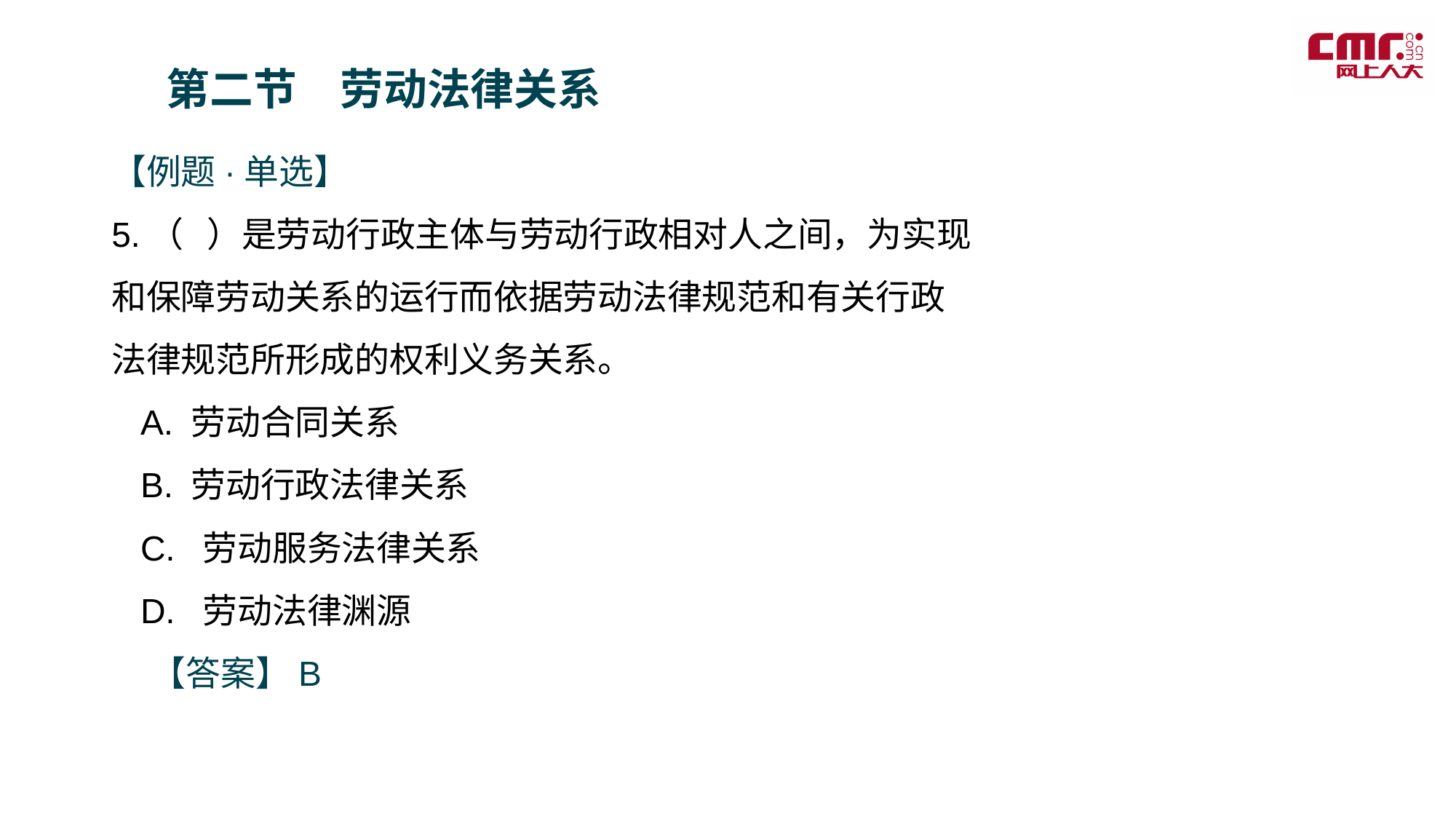

第二节　劳动法律关系
【例题·单选】
5.（   ）是劳动行政主体与劳动行政相对人之间，为实现和保障劳动关系的运行而依据劳动法律规范和有关行政法律规范所形成的权利义务关系。
   A. 劳动合同关系
   B. 劳动行政法律关系
   C.  劳动服务法律关系
   D.  劳动法律渊源
    【答案】B